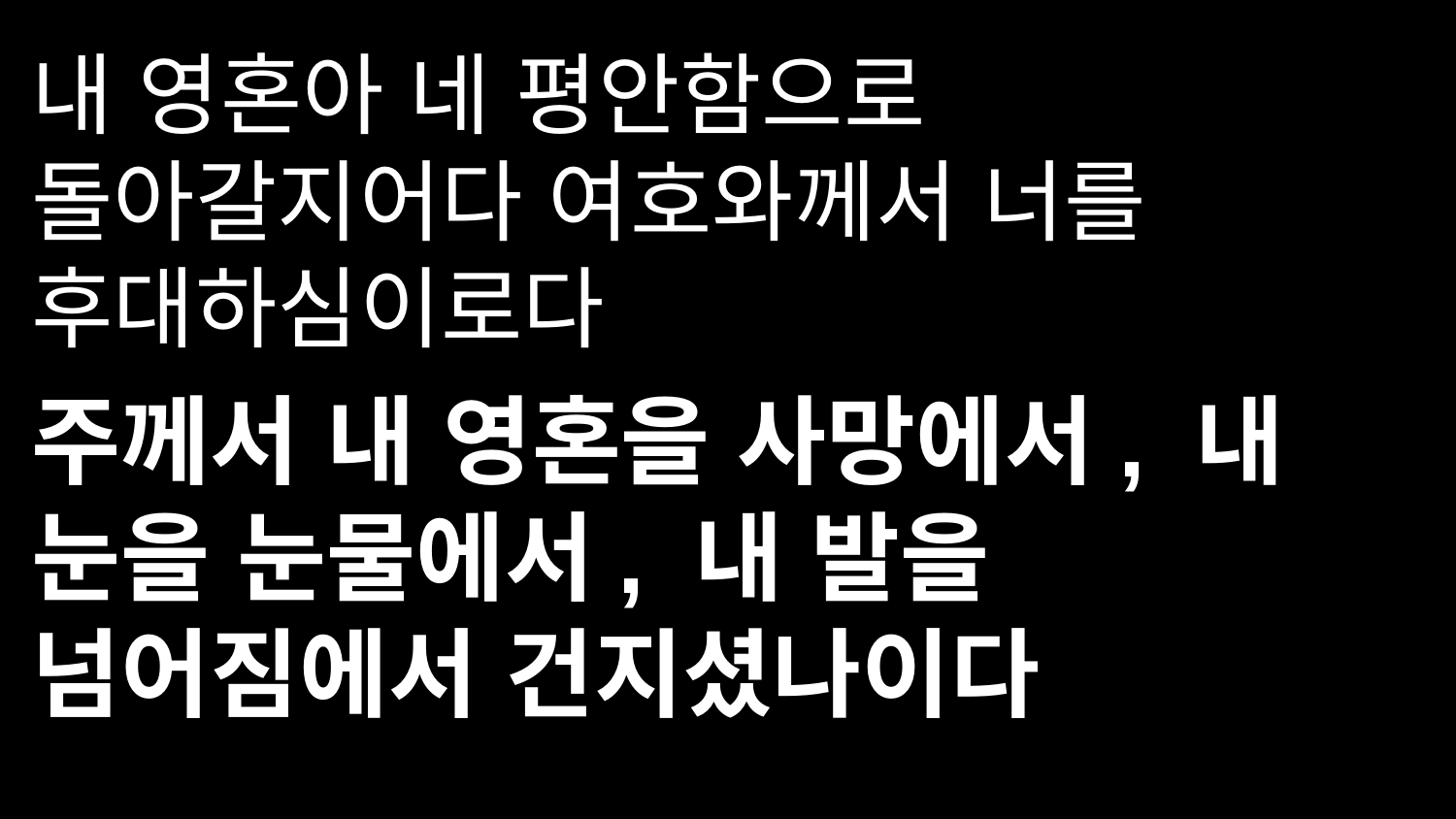

내 영혼아 네 평안함으로 돌아갈지어다 여호와께서 너를 후대하심이로다
주께서 내 영혼을 사망에서, 내 눈을 눈물에서, 내 발을 넘어짐에서 건지셨나이다